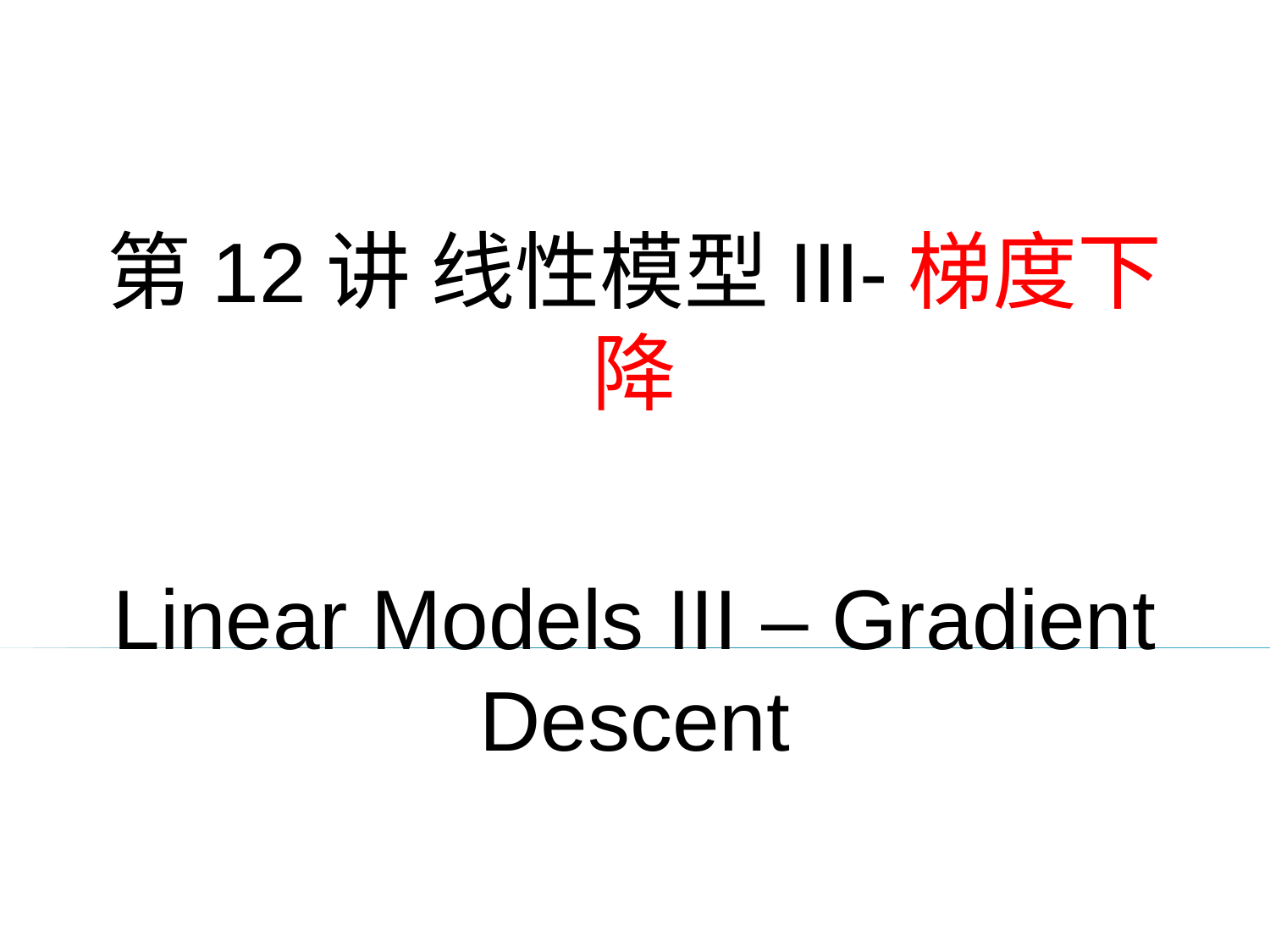

第12讲 线性模型III-梯度下降

Linear Models III – Gradient Descent